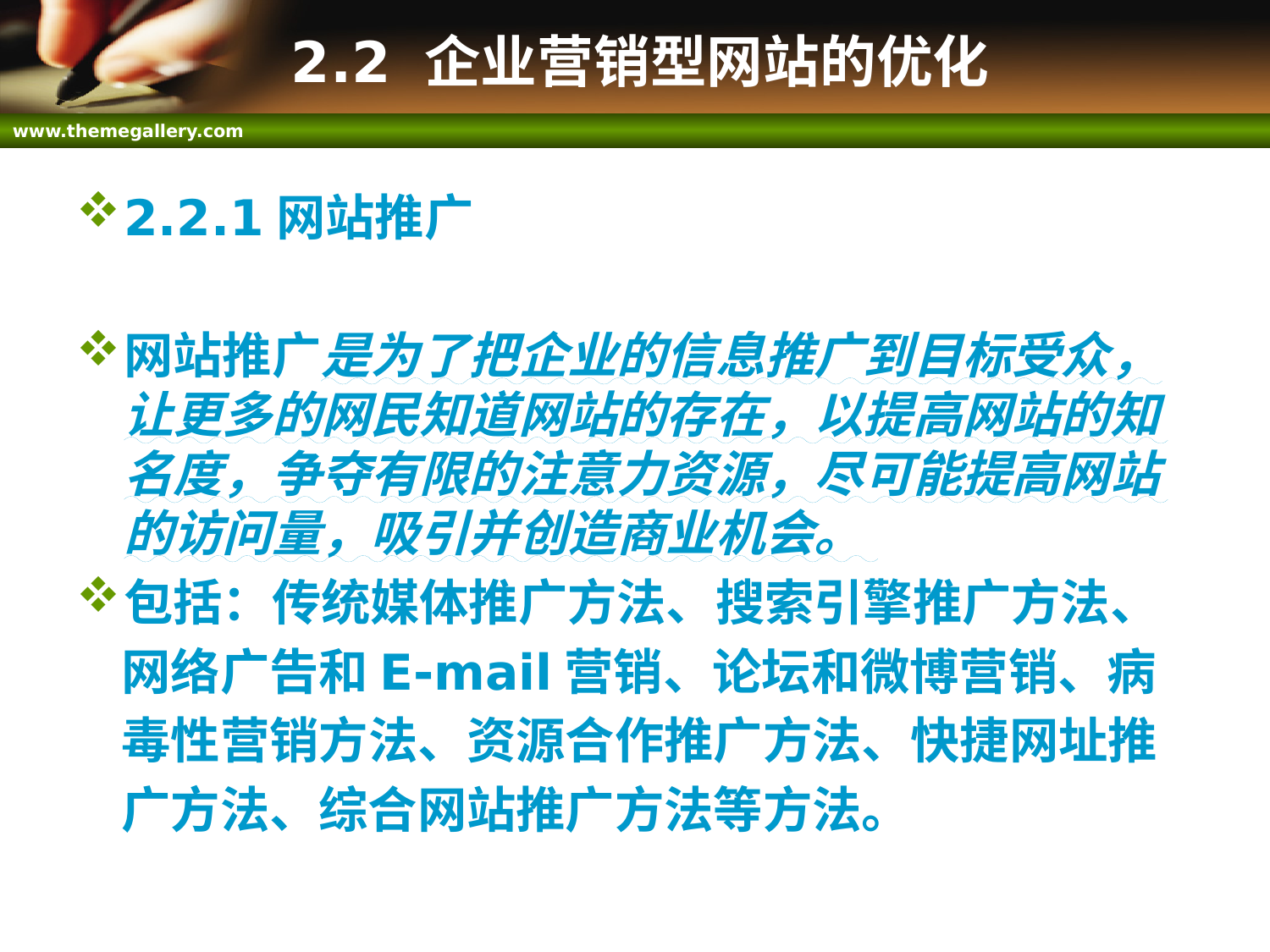

# 2.2 企业营销型网站的优化
2.2.1网站推广

网站推广是为了把企业的信息推广到目标受众，让更多的网民知道网站的存在，以提高网站的知名度，争夺有限的注意力资源，尽可能提高网站的访问量，吸引并创造商业机会。
包括：传统媒体推广方法、搜索引擎推广方法、
   网络广告和E-mail营销、论坛和微博营销、病
   毒性营销方法、资源合作推广方法、快捷网址推
   广方法、综合网站推广方法等方法。